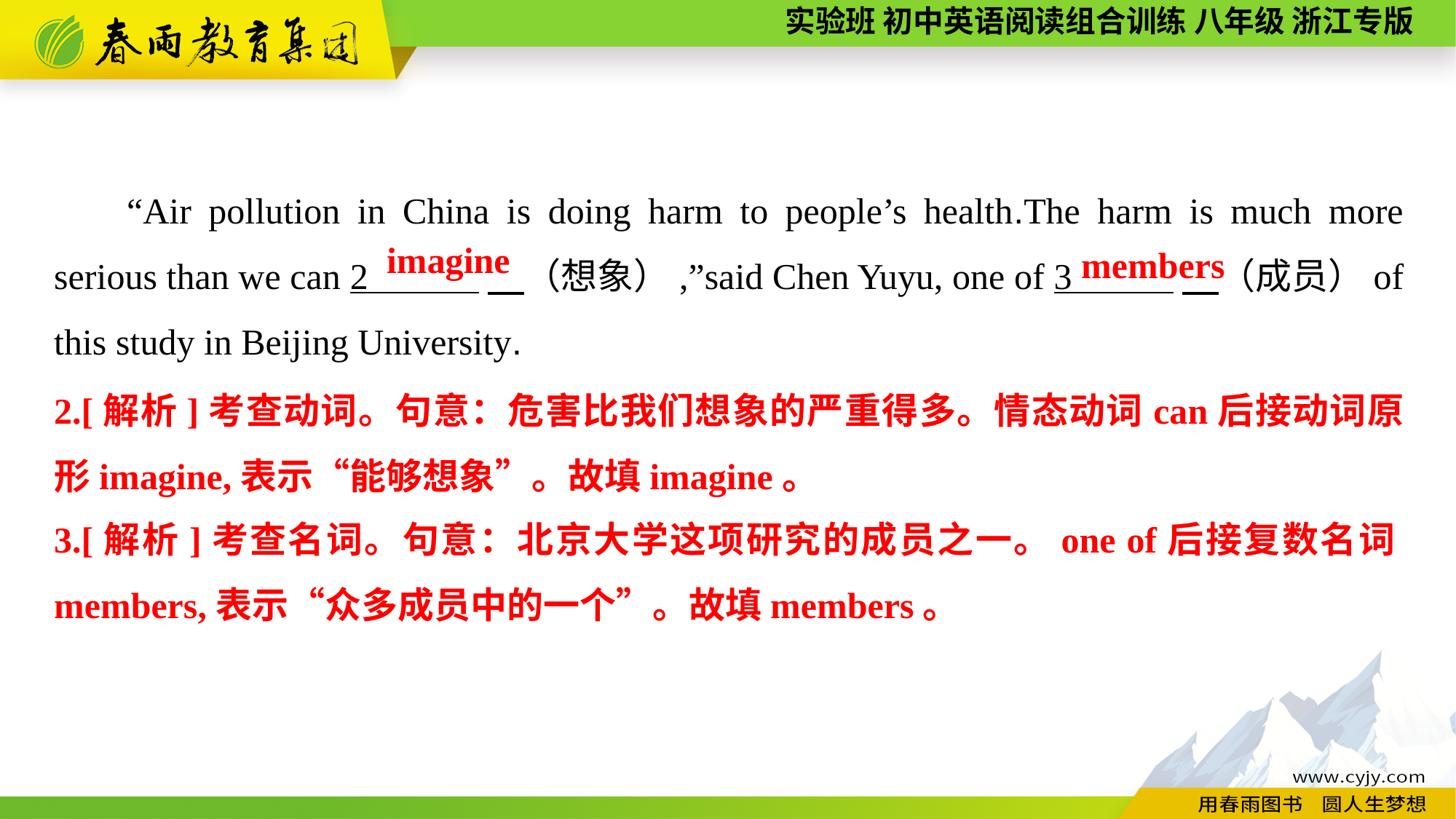

“Air pollution in China is doing harm to people’s health.The harm is much more serious than we can 2            　（想象）,”said Chen Yuyu, one of 3           　（成员）of this study in Beijing University.
imagine
members
2.[解析]考查动词。句意：危害比我们想象的严重得多。情态动词can后接动词原形imagine,表示“能够想象”。故填imagine。
3.[解析]考查名词。句意：北京大学这项研究的成员之一。one of后接复数名词members,表示“众多成员中的一个”。故填members。